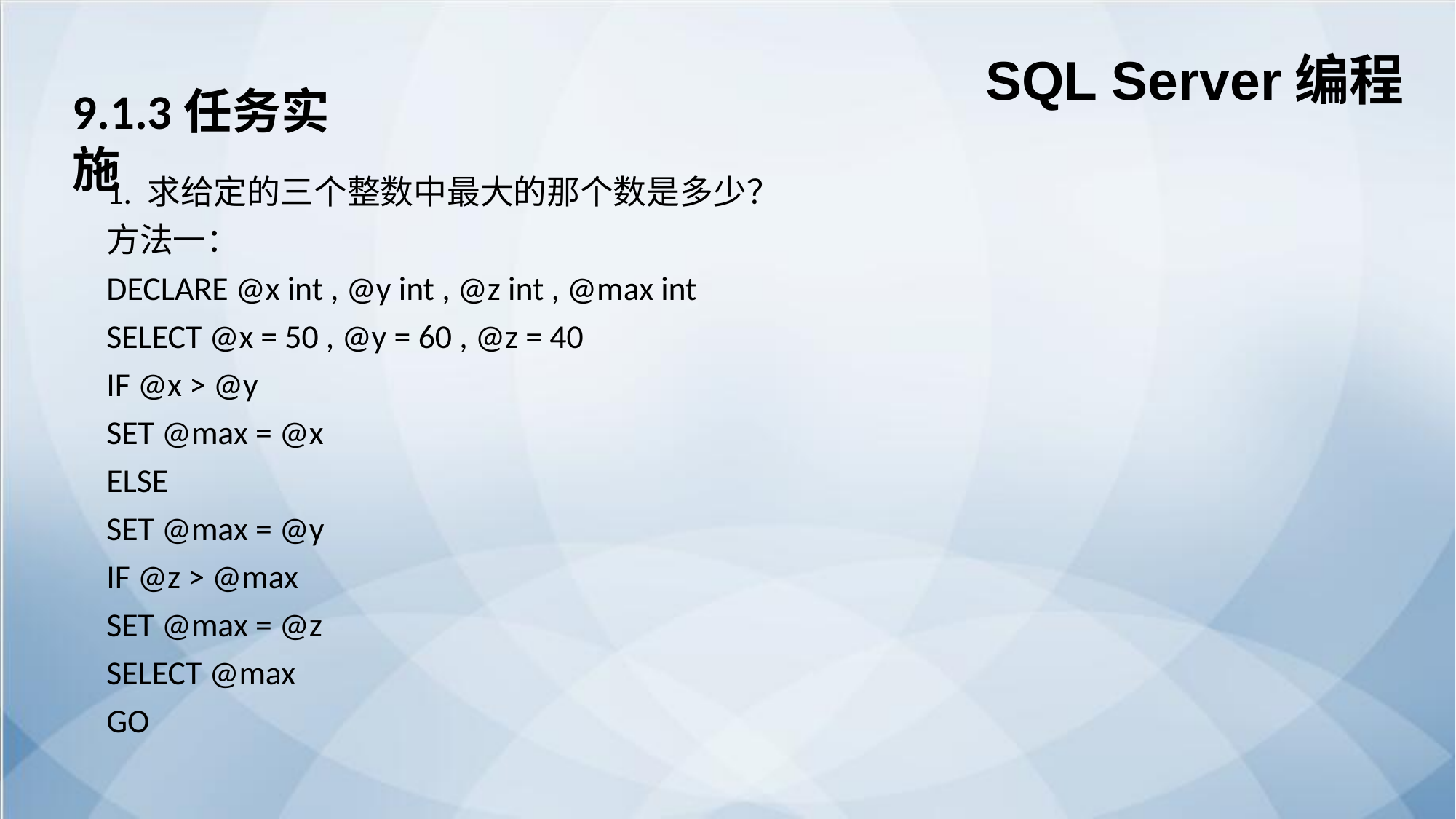

SQL Server编程
9.1.3任务实施
1. 求给定的三个整数中最大的那个数是多少？
方法一：
DECLARE @x int , @y int , @z int , @max int
SELECT @x = 50 , @y = 60 , @z = 40
IF @x > @y
SET @max = @x
ELSE
SET @max = @y
IF @z > @max
SET @max = @z
SELECT @max
GO